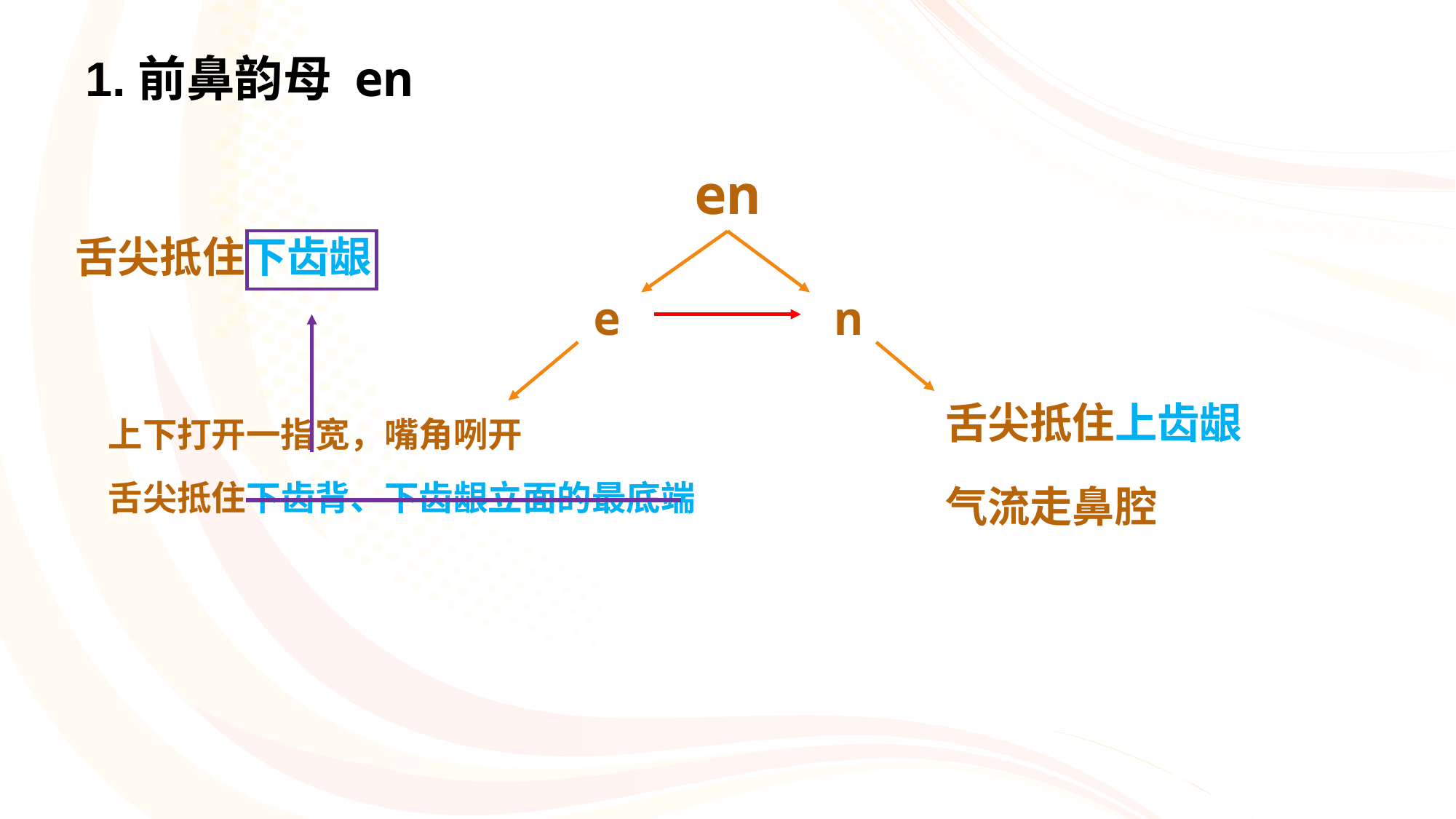

# 1.前鼻韵母 en
en

舌尖抵住下齿龈
e
n
舌尖抵住上齿龈
气流走鼻腔
上下打开一指宽，嘴角咧开
舌尖抵住下齿背、下齿龈立面的最底端